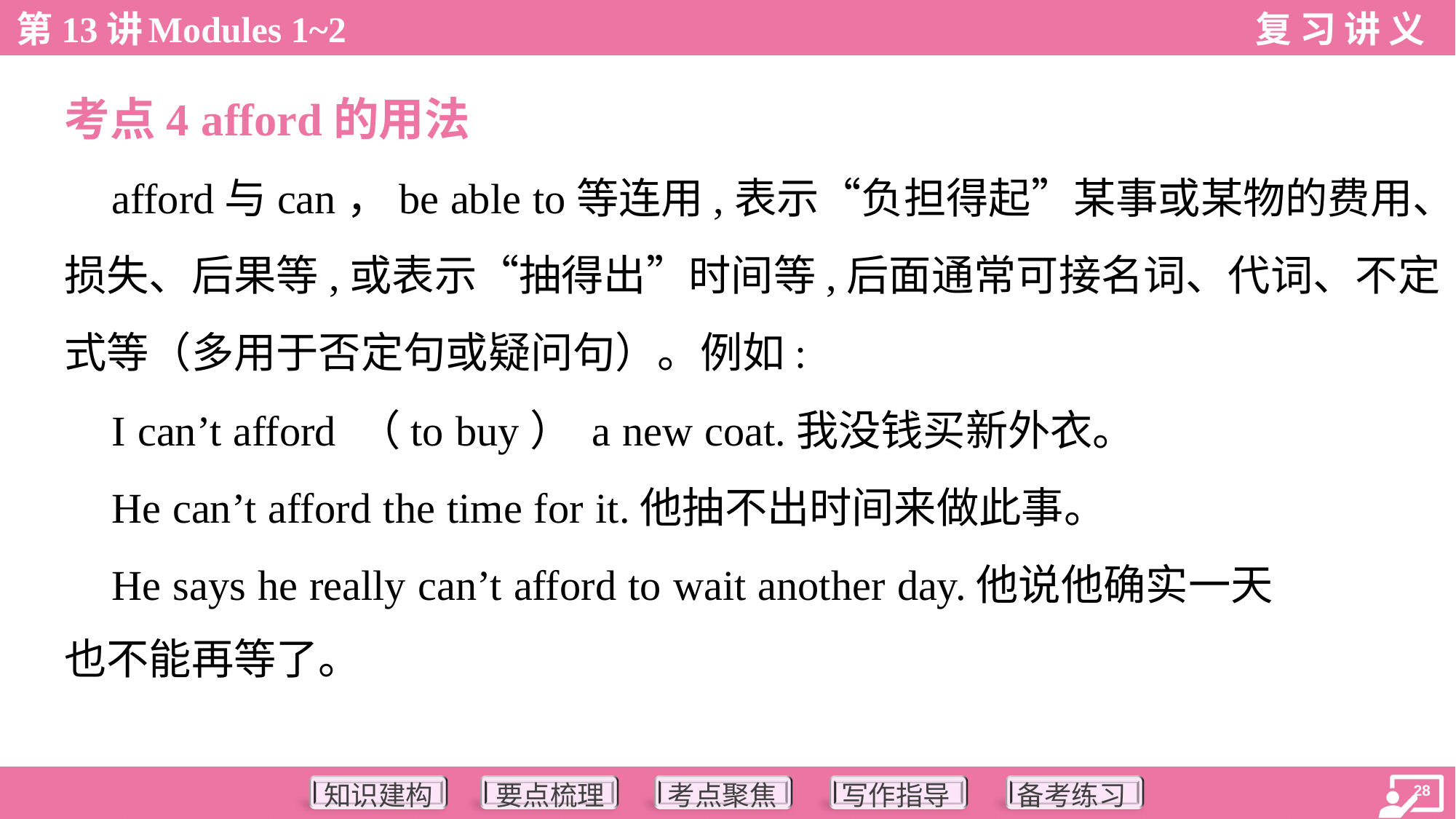

考点4 afford的用法
    afford与can，be able to等连用,表示“负担得起”某事或某物的费用、
损失、后果等,或表示“抽得出”时间等,后面通常可接名词、代词、不定
式等（多用于否定句或疑问句）。例如:
    I can’t afford （to buy） a new coat.我没钱买新外衣。
    He can’t afford the time for it.他抽不出时间来做此事。
    He says he really can’t afford to wait another day.他说他确实一天
也不能再等了。